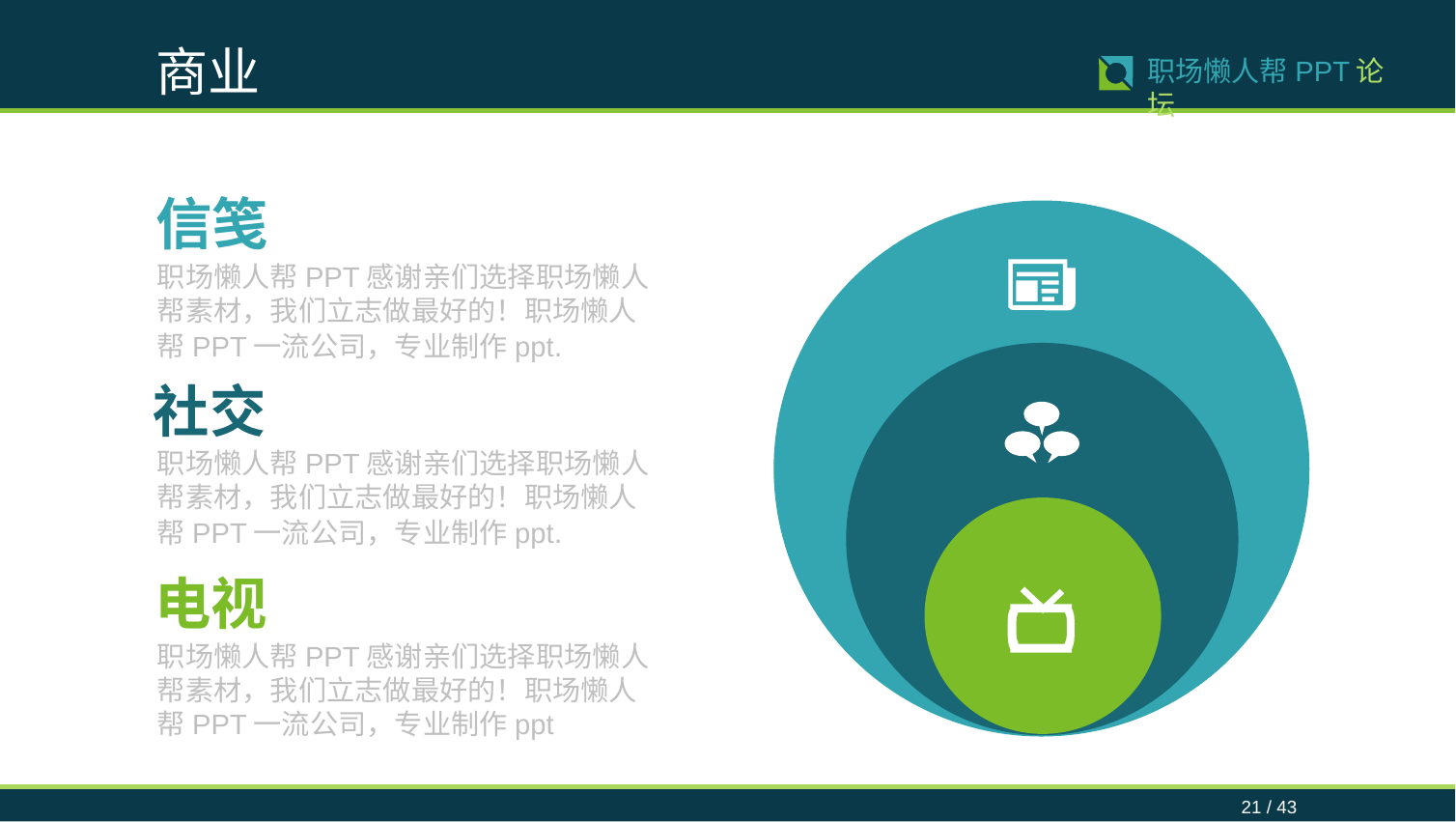

商业

21 / 43

职场懒人帮PPT论坛
信笺

职场懒人帮PPT感谢亲们选择职场懒人帮素材，我们立志做最好的！职场懒人帮PPT一流公司，专业制作ppt.

社交

职场懒人帮PPT感谢亲们选择职场懒人帮素材，我们立志做最好的！职场懒人帮PPT一流公司，专业制作ppt.

电视

职场懒人帮PPT感谢亲们选择职场懒人帮素材，我们立志做最好的！职场懒人帮PPT一流公司，专业制作ppt